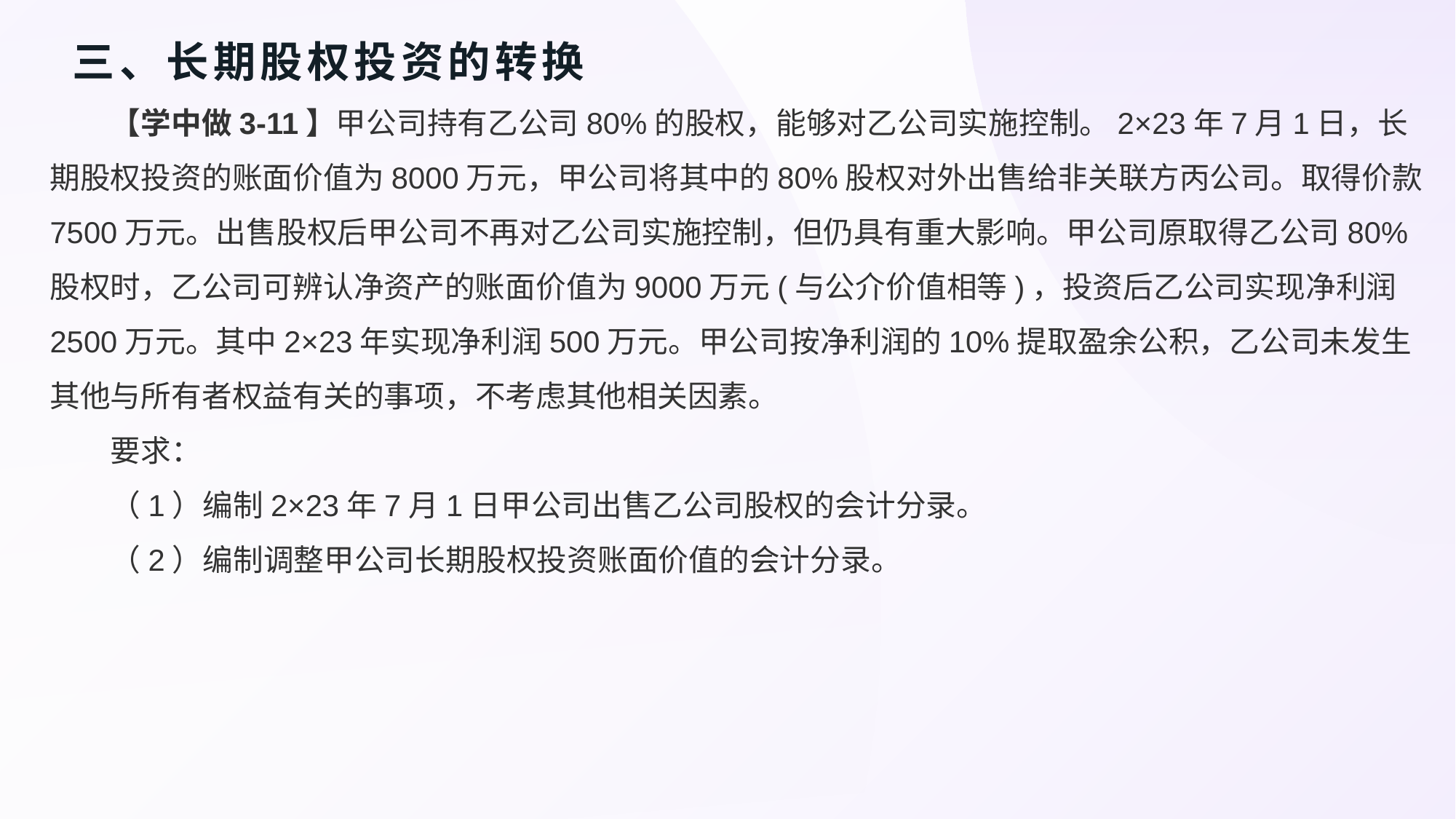

# 三、长期股权投资的转换
【学中做3-11】甲公司持有乙公司80%的股权，能够对乙公司实施控制。2×23年7月1日，长期股权投资的账面价值为8000万元，甲公司将其中的80%股权对外出售给非关联方丙公司。取得价款7500万元。出售股权后甲公司不再对乙公司实施控制，但仍具有重大影响。甲公司原取得乙公司80%股权时，乙公司可辨认净资产的账面价值为9000万元(与公介价值相等)，投资后乙公司实现净利润2500万元。其中2×23年实现净利润500万元。甲公司按净利润的10%提取盈余公积，乙公司未发生其他与所有者权益有关的事项，不考虑其他相关因素。
要求：
（1）编制2×23年7月1日甲公司出售乙公司股权的会计分录。
（2）编制调整甲公司长期股权投资账面价值的会计分录。